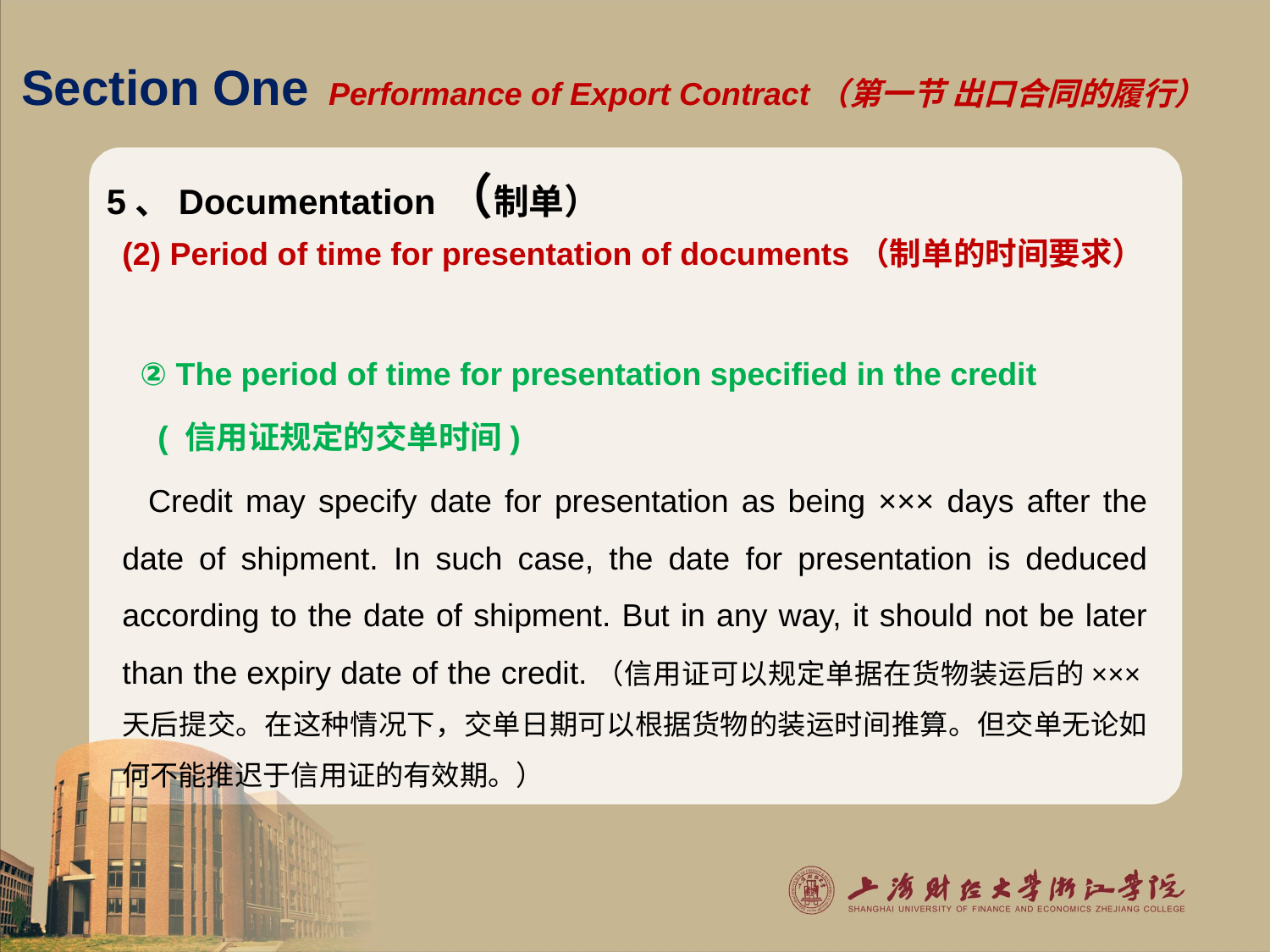

# Section One  Performance of Export Contract（第一节 出口合同的履行）
5、Documentation（制单）
(2) Period of time for presentation of documents（制单的时间要求）
  ② The period of time for presentation specified in the credit
    ( 信用证规定的交单时间)
  Credit may specify date for presentation as being ××× days after the date of shipment. In such case, the date for presentation is deduced according to the date of shipment. But in any way, it should not be later than the expiry date of the credit.（信用证可以规定单据在货物装运后的×××天后提交。在这种情况下，交单日期可以根据货物的装运时间推算。但交单无论如何不能推迟于信用证的有效期。）